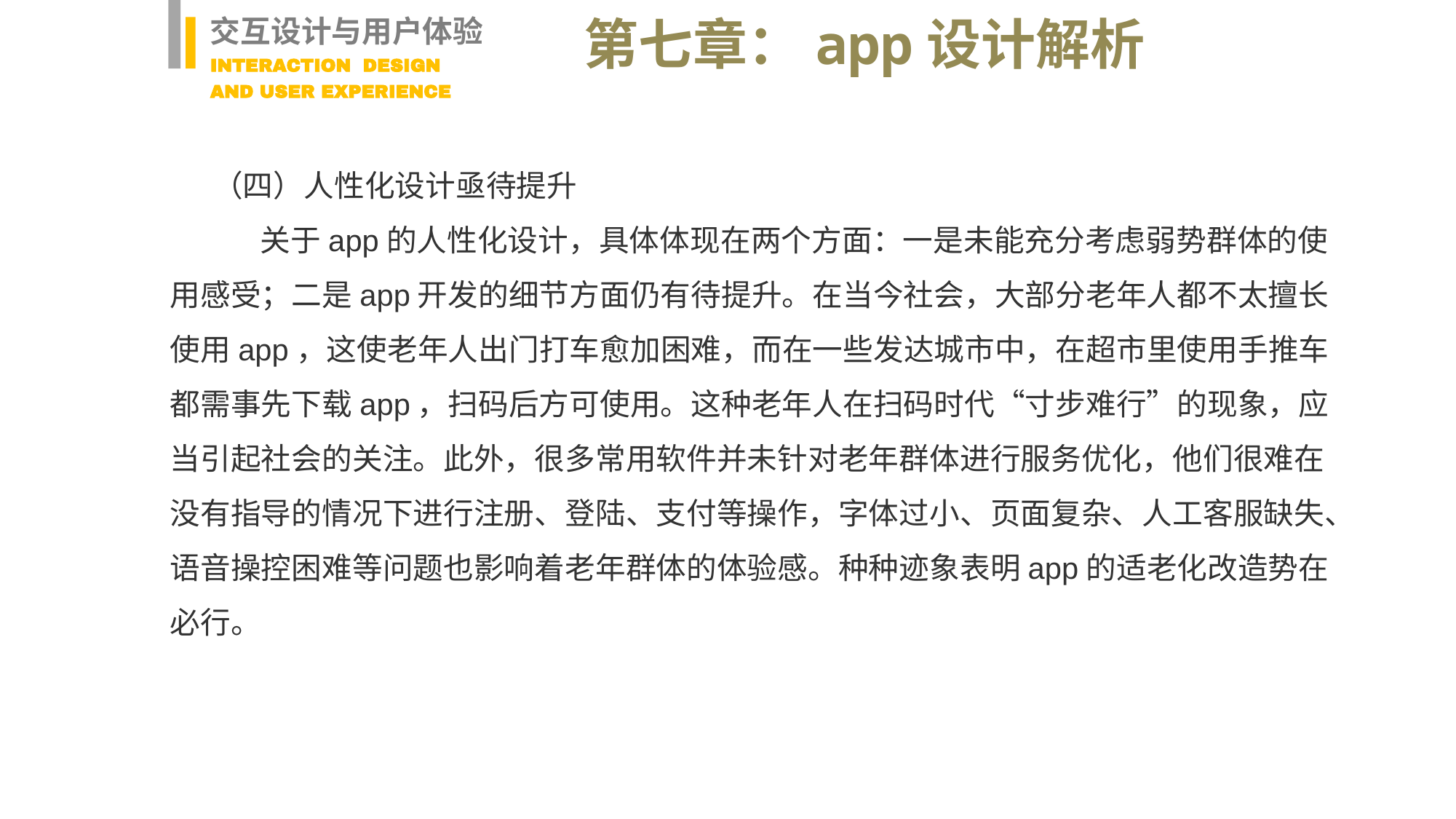

交互设计与用户体验
INTERACTION  DESIGN
AND USER EXPERIENCE
第七章：app设计解析

（四）人性化设计亟待提升
      关于app的人性化设计，具体体现在两个方面：一是未能充分考虑弱势群体的使用感受；二是app开发的细节方面仍有待提升。在当今社会，大部分老年人都不太擅长使用app，这使老年人出门打车愈加困难，而在一些发达城市中，在超市里使用手推车都需事先下载app，扫码后方可使用。这种老年人在扫码时代“寸步难行”的现象，应当引起社会的关注。此外，很多常用软件并未针对老年群体进行服务优化，他们很难在没有指导的情况下进行注册、登陆、支付等操作，字体过小、页面复杂、人工客服缺失、语音操控困难等问题也影响着老年群体的体验感。种种迹象表明app的适老化改造势在必行。